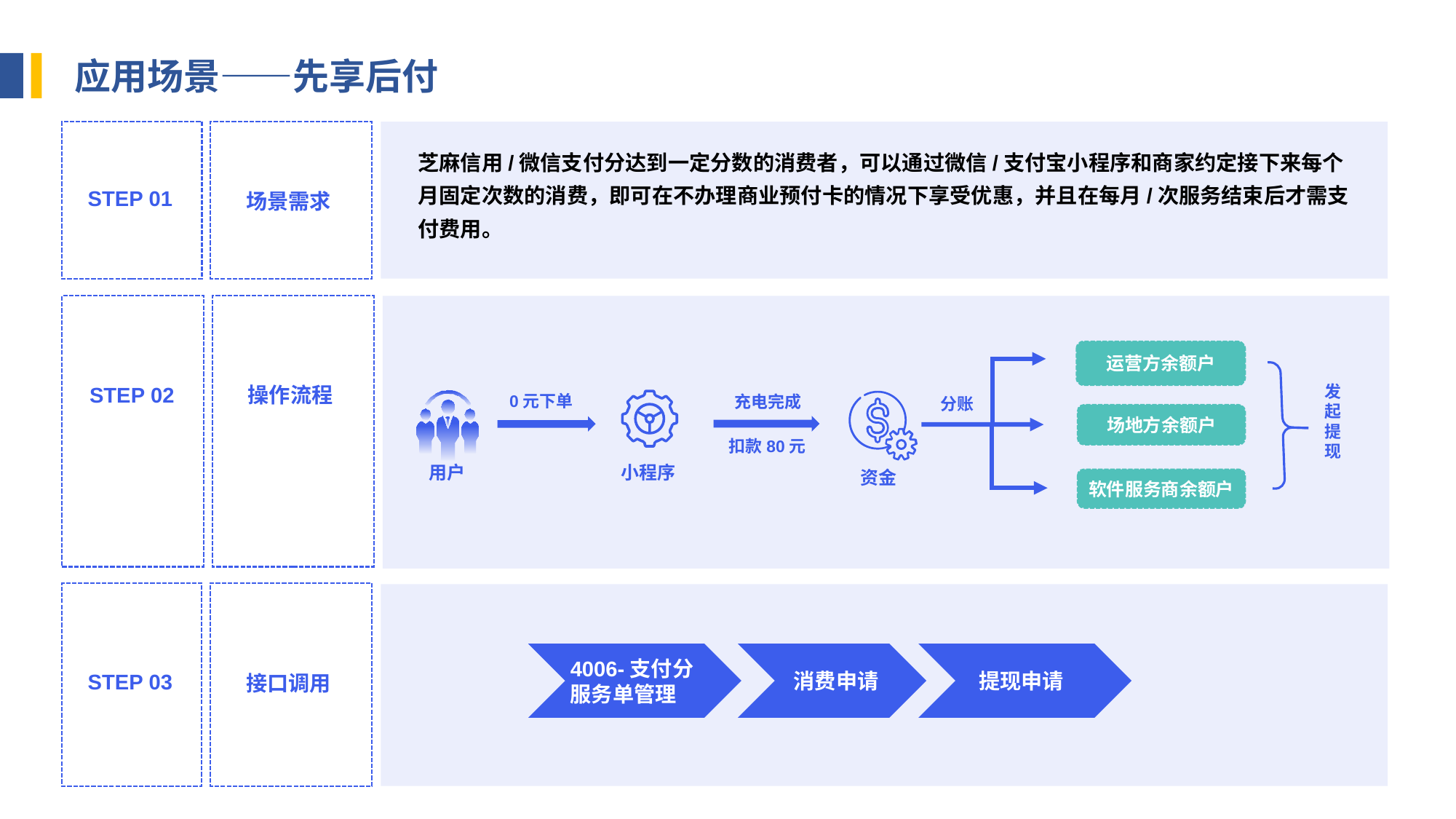

应用场景——先享后付

芝麻信用/微信支付分达到一定分数的消费者，可以通过微信/支付宝小程序和商家约定接下来每个月固定次数的消费，即可在不办理商业预付卡的情况下享受优惠，并且在每月/次服务结束后才需支付费用。
STEP 01
场景需求

运营方余额户
场地方余额户
软件服务商余额户
充电完成
分账
扣款80元
小程序

操作流程
STEP 02
发起提现
0元下单

用户
资金

STEP 03
接口调用
WEB
小程序
MOBILE
APP

4006-支付分服务单管理
消费申请
提现申请